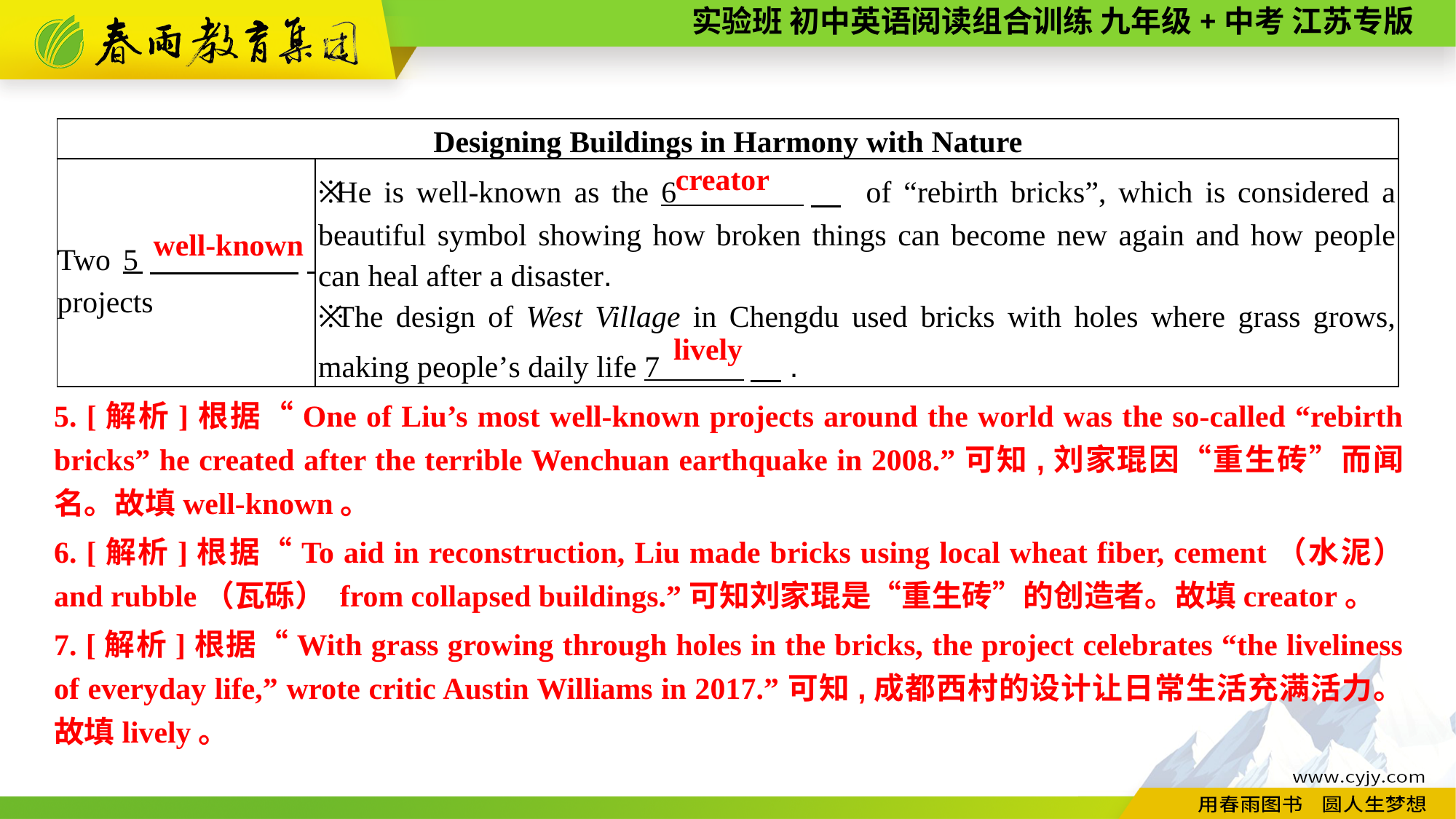

| Designing Buildings in Harmony with Nature |  |
| --- | --- |
| Two 5　 . projects | ※He is well-known as the 6 　 of “rebirth bricks”, which is considered a beautiful symbol showing how broken things can become new again and how people can heal after a disaster. ※The design of West Village in Chengdu used bricks with holes where grass grows, making people’s daily life 7 　. |
creator
well-known
lively
5. [解析]根据“One of Liu’s most well-known projects around the world was the so-called “rebirth bricks” he created after the terrible Wenchuan earthquake in 2008.”可知,刘家琨因“重生砖”而闻名。故填well-known。
6. [解析]根据“To aid in reconstruction, Liu made bricks using local wheat fiber, cement（水泥） and rubble（瓦砾） from collapsed buildings.”可知刘家琨是“重生砖”的创造者。故填creator。
7. [解析]根据“With grass growing through holes in the bricks, the project celebrates “the liveliness of everyday life,” wrote critic Austin Williams in 2017.”可知,成都西村的设计让日常生活充满活力。故填lively。